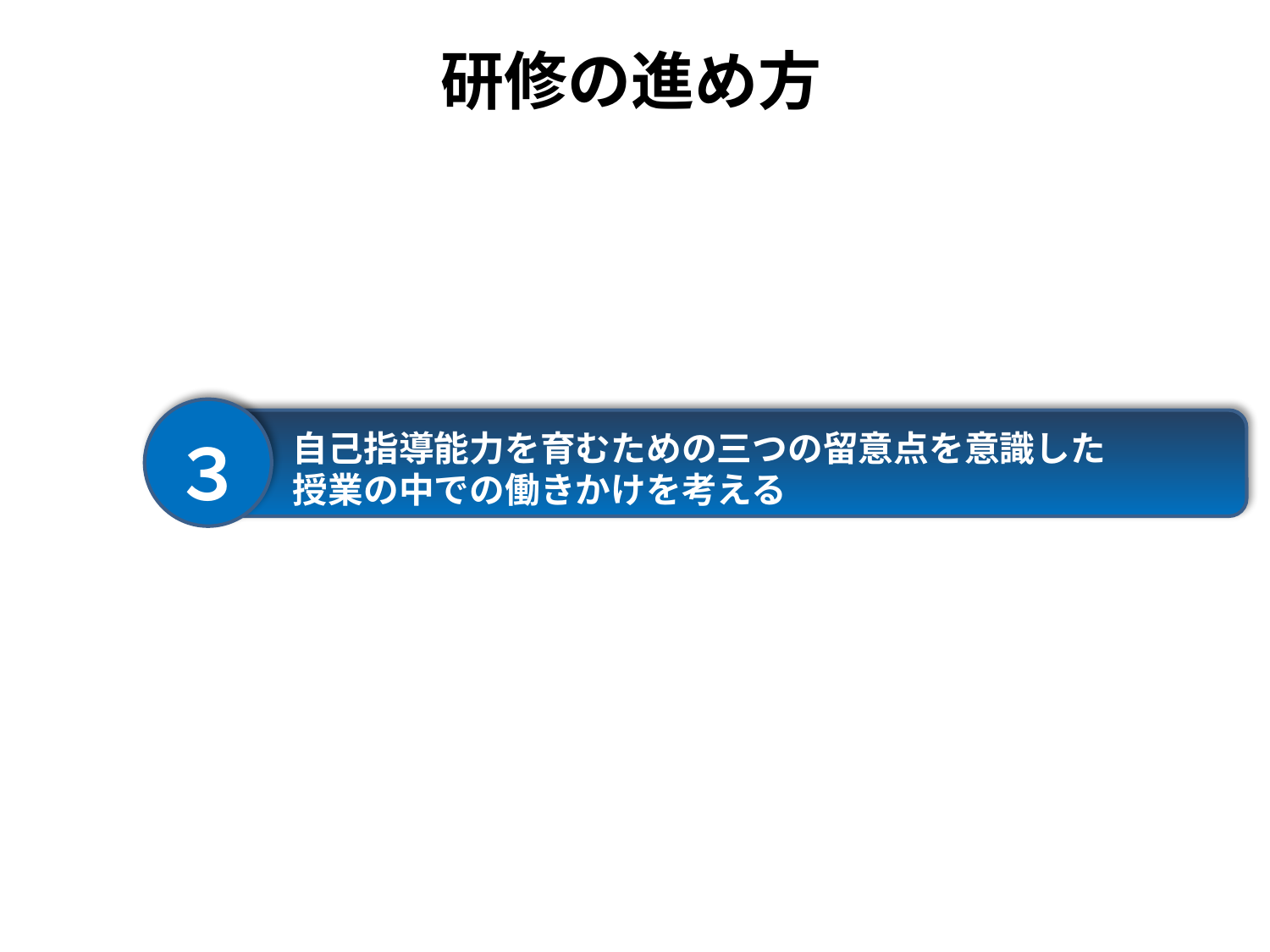

# 研修の進め方
３
　　  自己指導能力を育むための三つの留意点を意識した
　　  授業の中での働きかけを考える